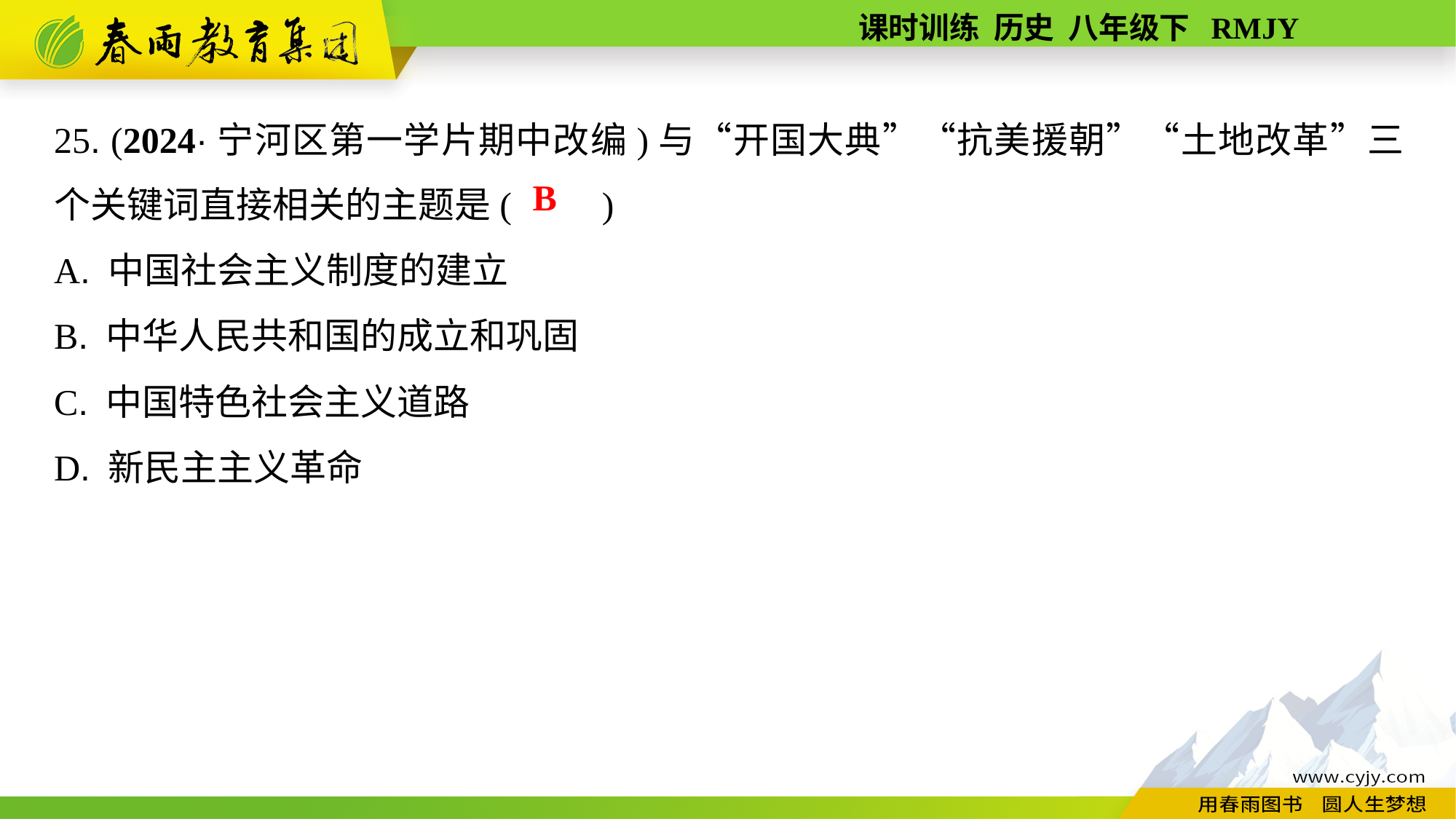

25. (2024·宁河区第一学片期中改编)与“开国大典”“抗美援朝”“土地改革”三个关键词直接相关的主题是(　　)
A. 中国社会主义制度的建立
B. 中华人民共和国的成立和巩固
C. 中国特色社会主义道路
D. 新民主主义革命
B